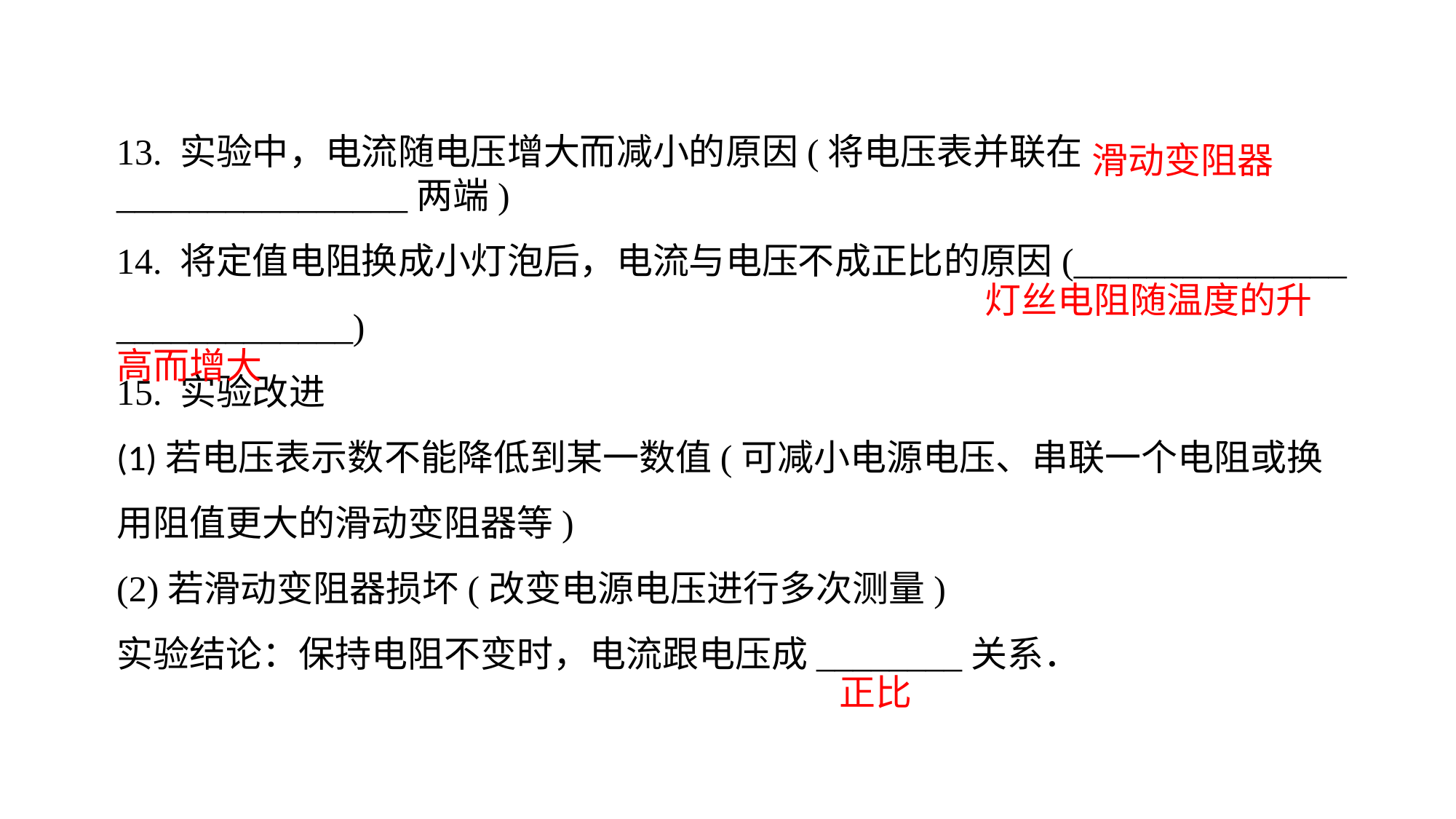

13. 实验中，电流随电压增大而减小的原因(将电压表并联在________________两端)14. 将定值电阻换成小灯泡后，电流与电压不成正比的原因(_______________
_____________)15. 实验改进(1)若电压表示数不能降低到某一数值(可减小电源电压、串联一个电阻或换用阻值更大的滑动变阻器等)(2)若滑动变阻器损坏(改变电源电压进行多次测量)实验结论：保持电阻不变时，电流跟电压成________关系．
滑动变阻器
                                                                                                         灯丝电阻随温度的升高而增大
正比